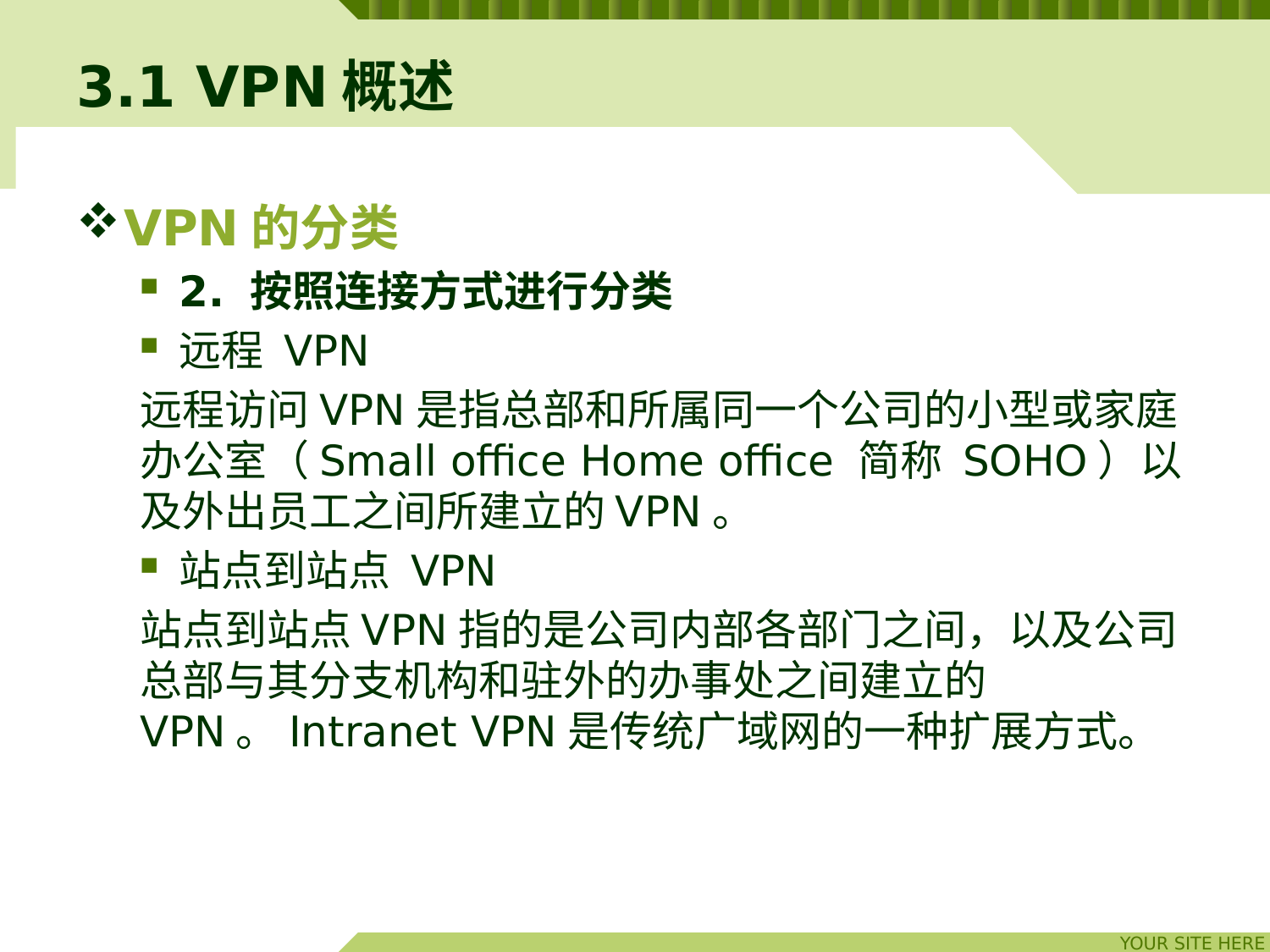

# 3.1 VPN概述
VPN的分类
2. 按照连接方式进行分类
远程 VPN
远程访问VPN是指总部和所属同一个公司的小型或家庭办公室（Small office Home office 简称 SOHO）以及外出员工之间所建立的VPN。
站点到站点 VPN
站点到站点VPN指的是公司内部各部门之间，以及公司总部与其分支机构和驻外的办事处之间建立的VPN。Intranet VPN是传统广域网的一种扩展方式。